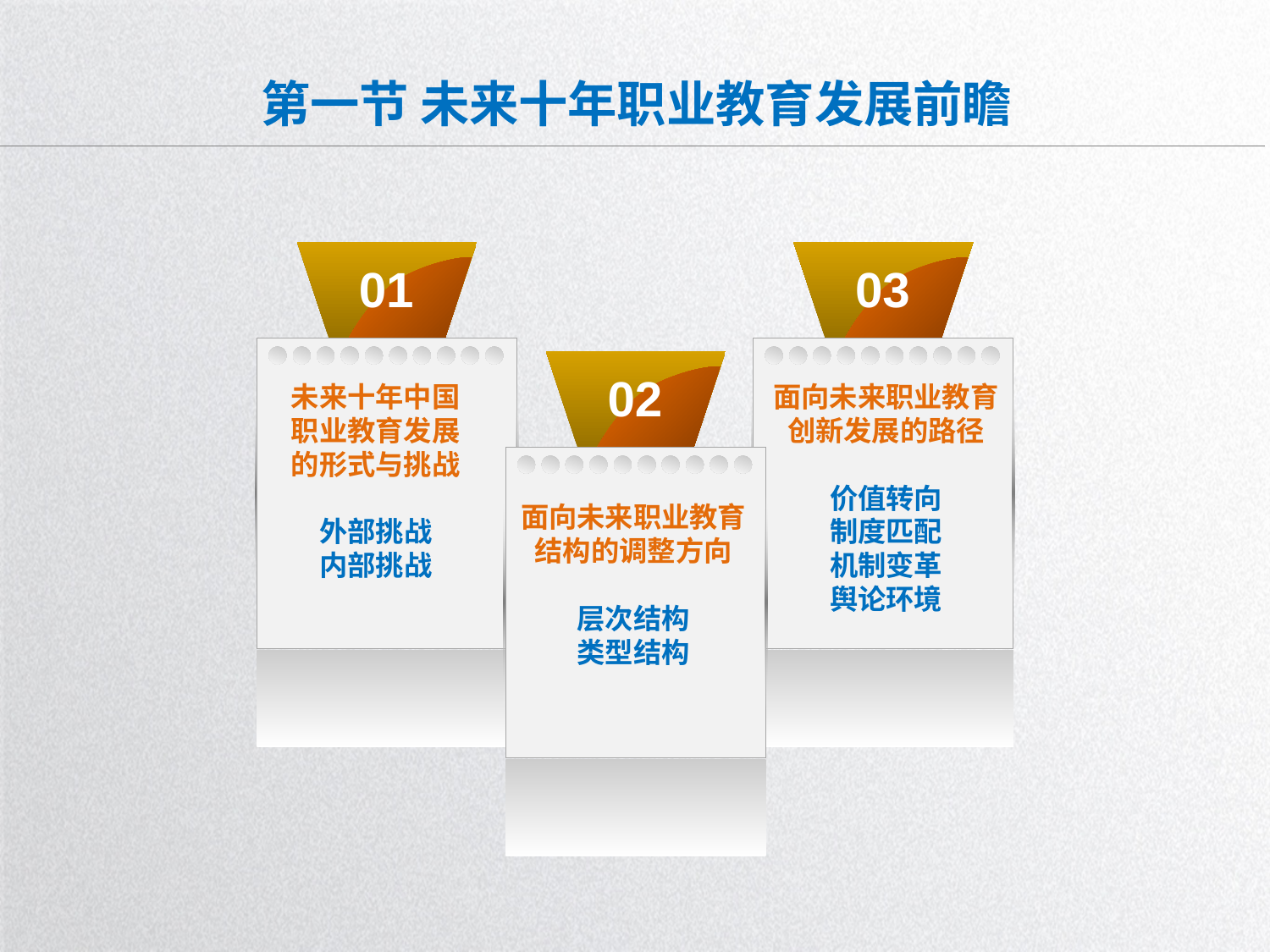

# 第一节 未来十年职业教育发展前瞻

01

03

02

未来十年中国
职业教育发展
的形式与挑战

外部挑战
内部挑战
面向未来职业教育创新发展的路径

价值转向
制度匹配
机制变革
舆论环境
面向未来职业教育结构的调整方向

层次结构
类型结构